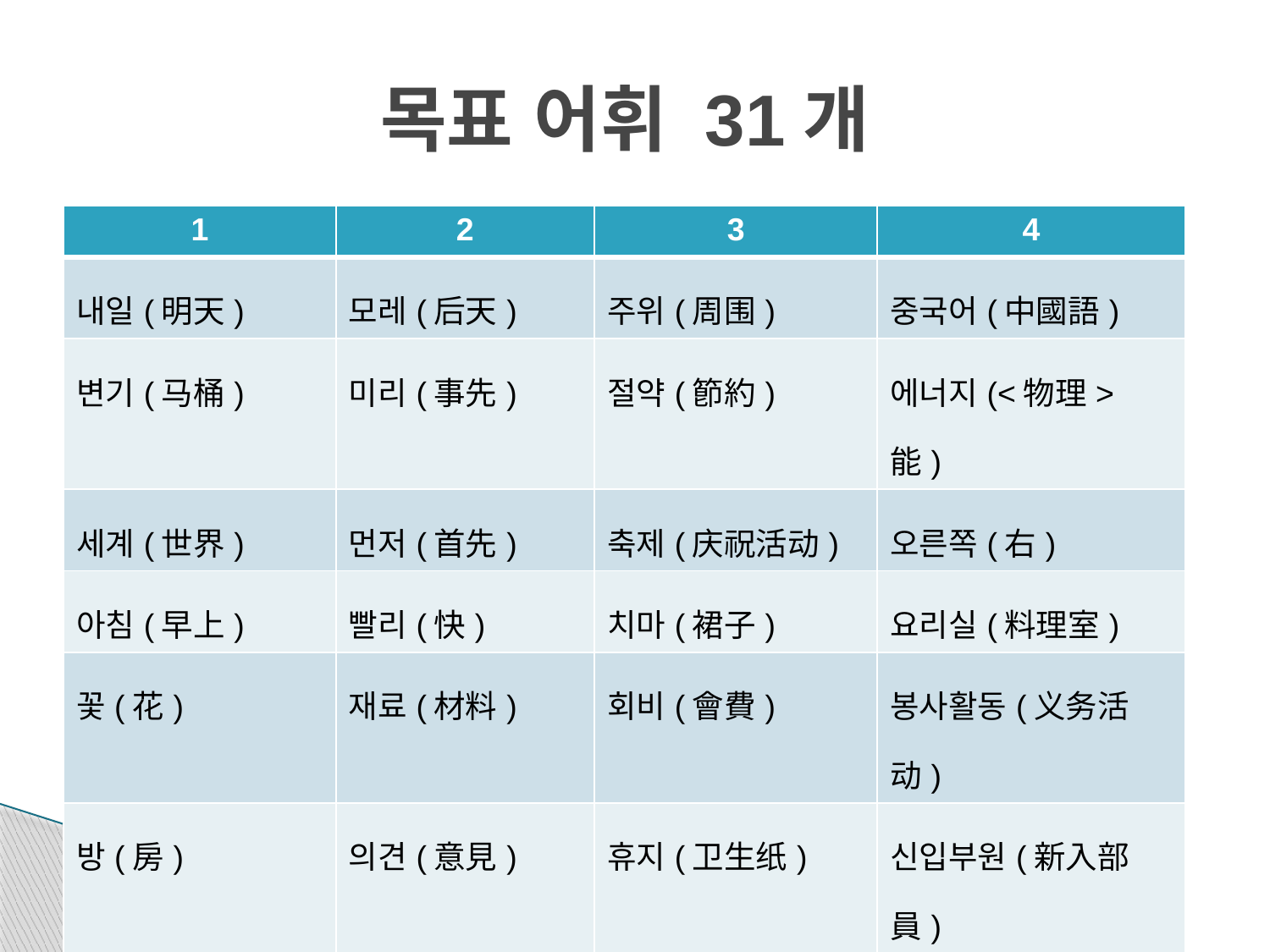

# 목표 어휘 31개
| 1 | 2 | 3 | 4 |
| --- | --- | --- | --- |
| 내일(明天) | 모레(后天) | 주위(周围) | 중국어(中國語) |
| 변기(马桶) | 미리(事先) | 절약(節約) | 에너지(<物理> 能) |
| 세계(世界) | 먼저(首先) | 축제(庆祝活动) | 오른쪽(右) |
| 아침(早上) | 빨리(快) | 치마(裙子) | 요리실(料理室) |
| 꽃(花) | 재료(材料) | 회비(會費) | 봉사활동(义务活动) |
| 방(房) | 의견(意見) | 휴지(卫生纸) | 신입부원(新入部員) |
| 발표(發表) | 통화(通話) | 동아리(社团) | 언어교환(言語交換) |
| 밖(外面) | 졸업(毕业) | 사이트(网站) |  |